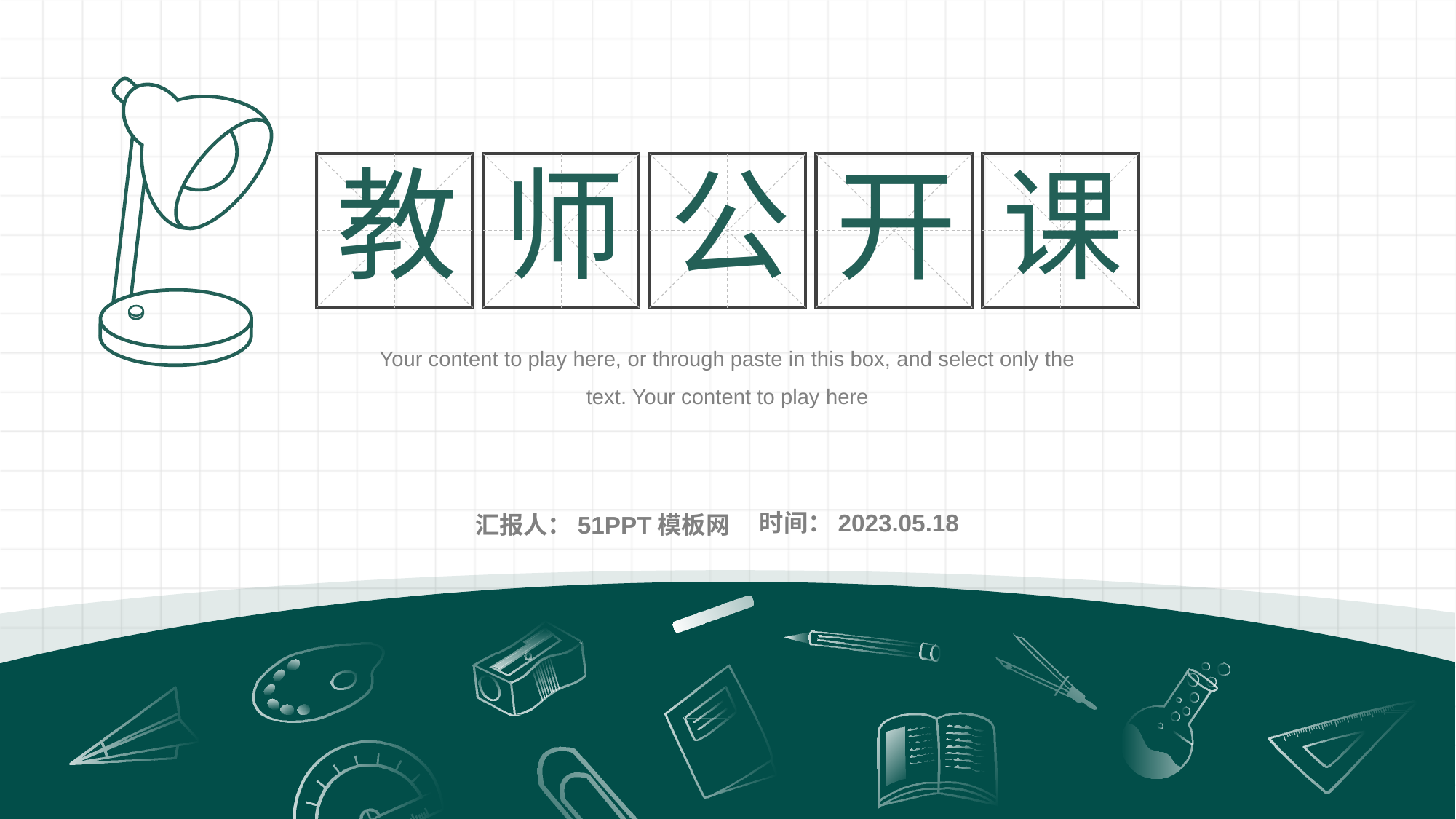

教

师

公

开

课

Your content to play here, or through paste in this box, and select only the text. Your content to play here
时间：2023.05.18
汇报人：51PPT模板网